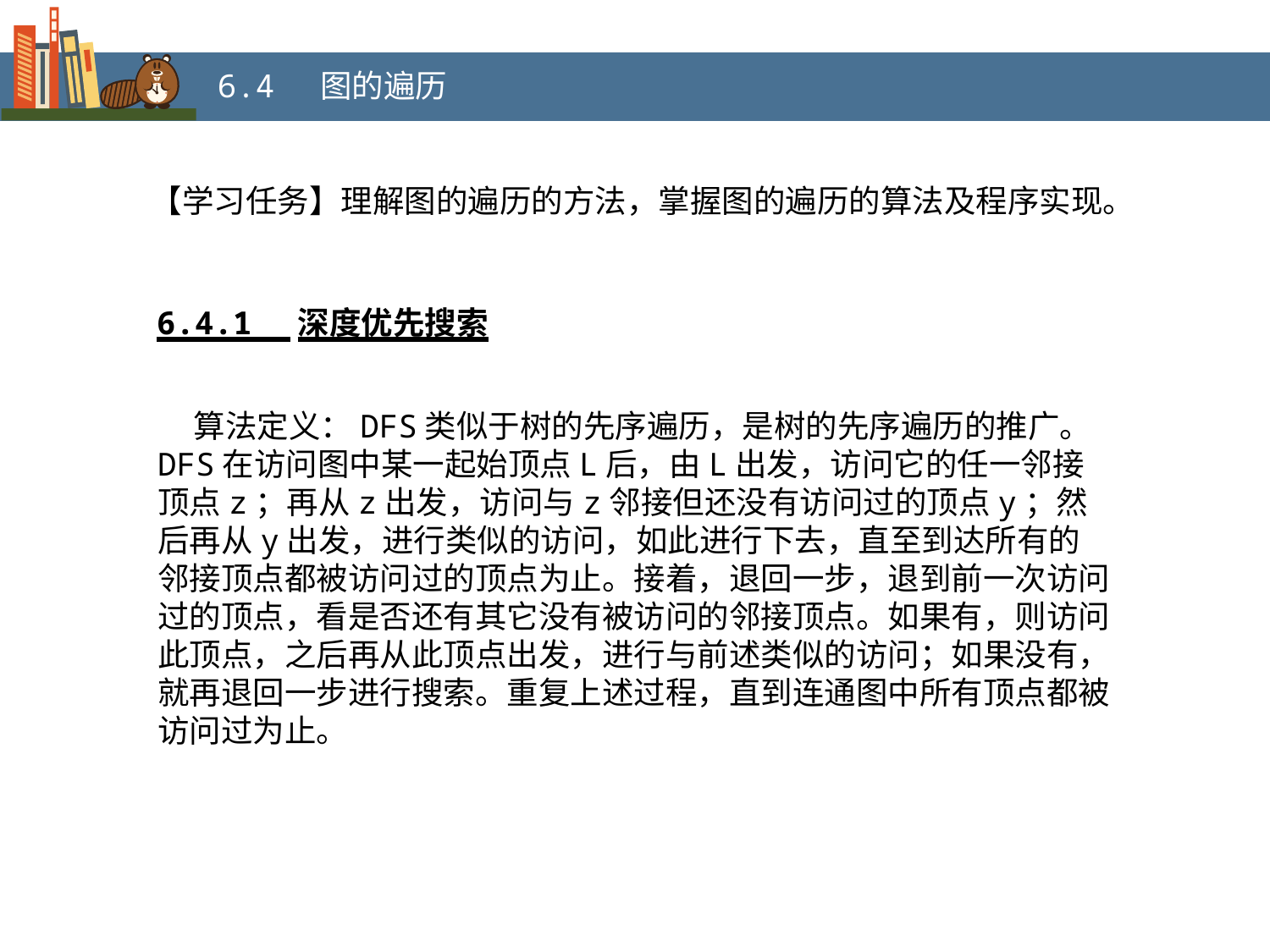

6.4  图的遍历

【学习任务】理解图的遍历的方法，掌握图的遍历的算法及程序实现。

6.4.1  深度优先搜索
    算法定义：DFS类似于树的先序遍历，是树的先序遍历的推广。DFS在访问图中某一起始顶点L后，由L出发，访问它的任一邻接顶点z；再从z出发，访问与z邻接但还没有访问过的顶点y；然后再从y出发，进行类似的访问，如此进行下去，直至到达所有的邻接顶点都被访问过的顶点为止。接着，退回一步，退到前一次访问过的顶点，看是否还有其它没有被访问的邻接顶点。如果有，则访问此顶点，之后再从此顶点出发，进行与前述类似的访问；如果没有，就再退回一步进行搜索。重复上述过程，直到连通图中所有顶点都被访问过为止。